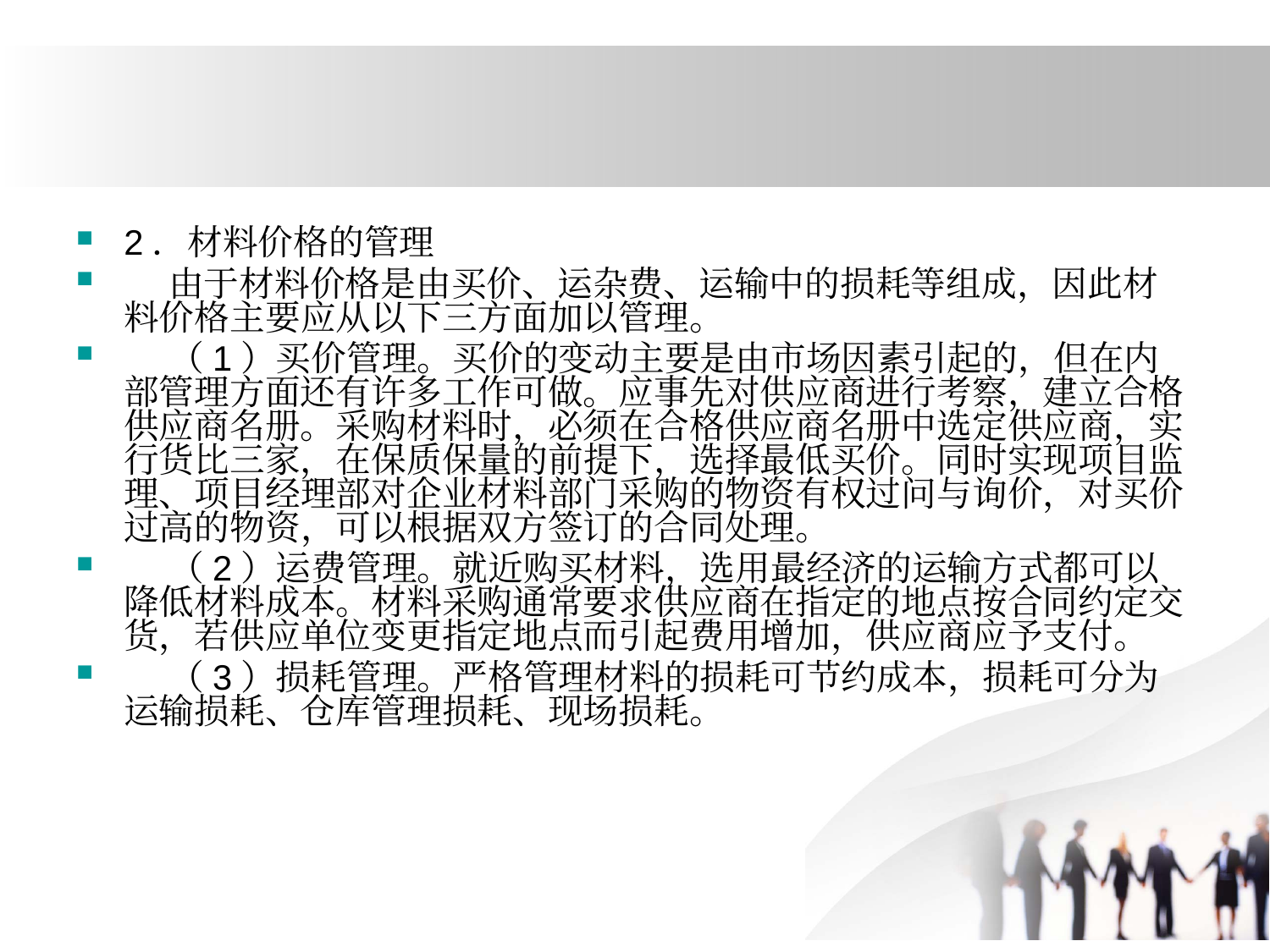

#
2．材料价格的管理
    由于材料价格是由买价、运杂费、运输中的损耗等组成，因此材料价格主要应从以下三方面加以管理。
    （1）买价管理。买价的变动主要是由市场因素引起的，但在内部管理方面还有许多工作可做。应事先对供应商进行考察，建立合格供应商名册。采购材料时，必须在合格供应商名册中选定供应商，实行货比三家，在保质保量的前提下，选择最低买价。同时实现项目监理、项目经理部对企业材料部门采购的物资有权过问与询价，对买价过高的物资，可以根据双方签订的合同处理。
    （2）运费管理。就近购买材料，选用最经济的运输方式都可以降低材料成本。材料采购通常要求供应商在指定的地点按合同约定交货，若供应单位变更指定地点而引起费用增加，供应商应予支付。
    （3）损耗管理。严格管理材料的损耗可节约成本，损耗可分为运输损耗、仓库管理损耗、现场损耗。